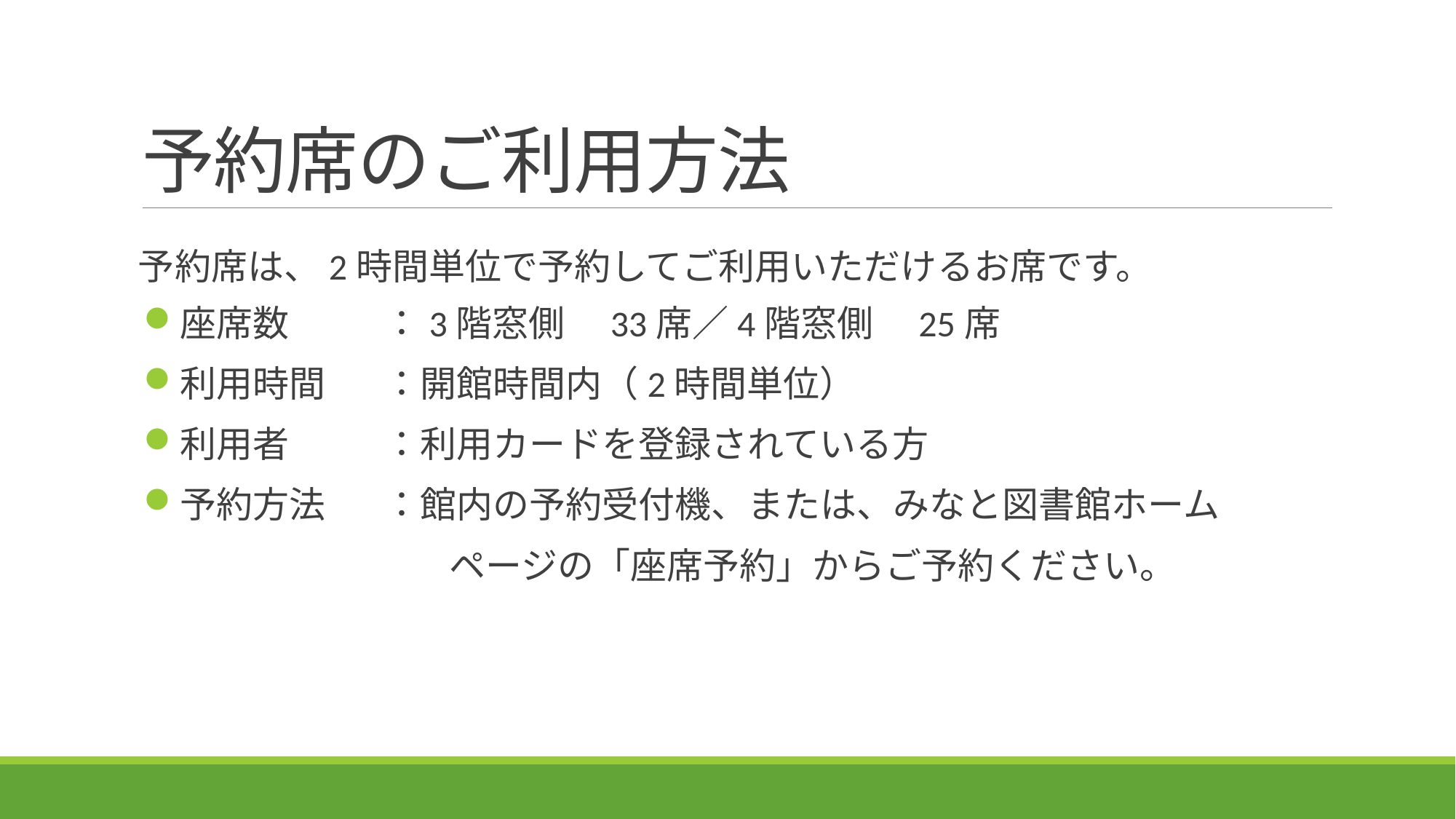

# 予約席のご利用方法
予約席は、2時間単位で予約してご利用いただけるお席です。
座席数	：3階窓側　33席／4階窓側　25席
利用時間	：開館時間内（2時間単位）
利用者	：利用カードを登録されている方
予約方法	：館内の予約受付機、または、みなと図書館ホーム
             　　　　　 ページの「座席予約」からご予約ください。